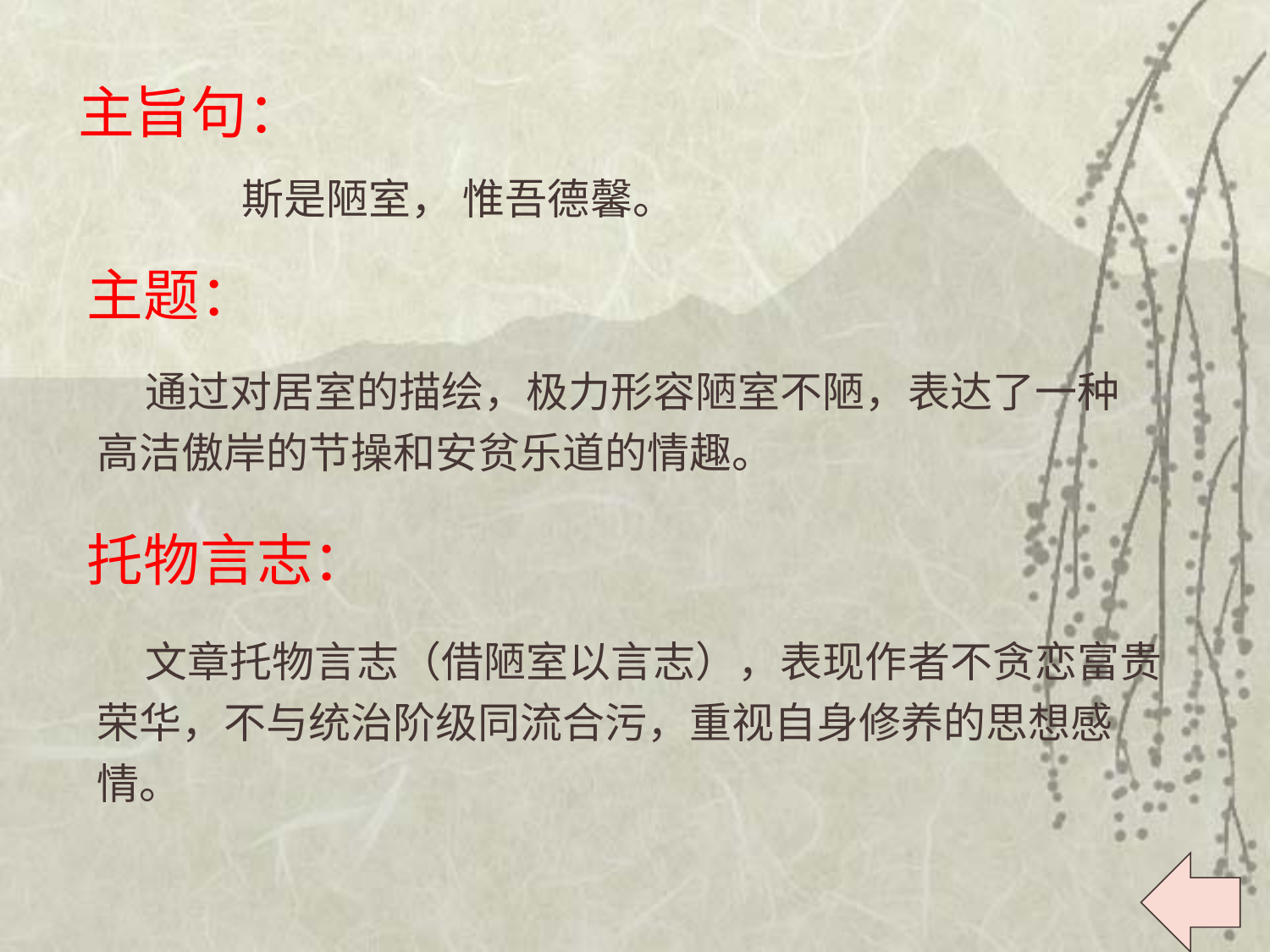

主旨句：
斯是陋室， 惟吾德馨。
主题：
    通过对居室的描绘，极力形容陋室不陋，表达了一种高洁傲岸的节操和安贫乐道的情趣。
托物言志：
    文章托物言志（借陋室以言志），表现作者不贪恋富贵荣华，不与统治阶级同流合污，重视自身修养的思想感情。